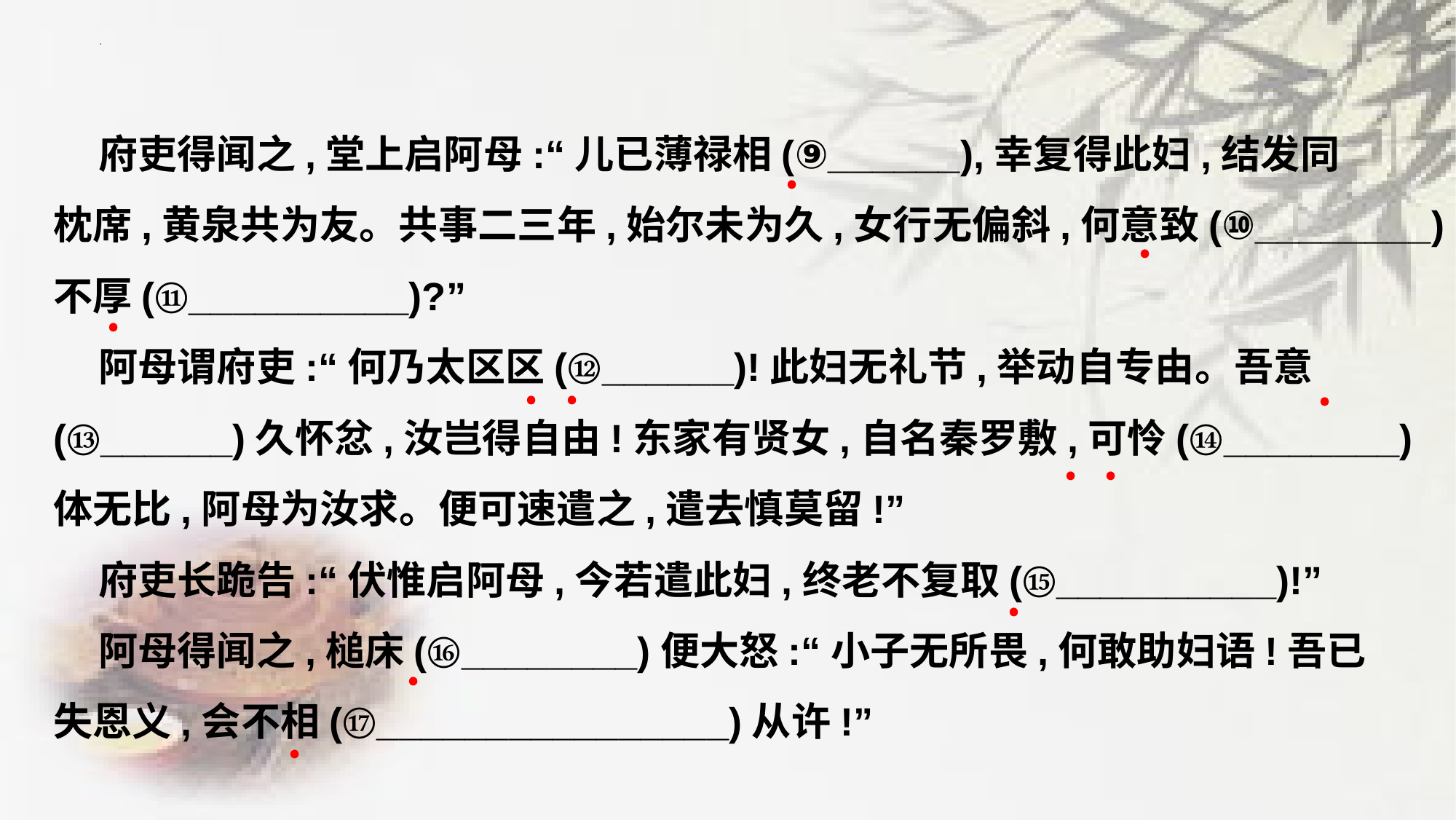

府吏得闻之,堂上启阿母:“儿已薄禄相(⑨______),幸复得此妇,结发同
枕席,黄泉共为友。共事二三年,始尔未为久,女行无偏斜,何意致(⑩________)
不厚(⑪__________)?”
    阿母谓府吏:“何乃太区区(⑫______)!此妇无礼节,举动自专由。吾意
(⑬______)久怀忿,汝岂得自由!东家有贤女,自名秦罗敷,可怜(⑭________)
体无比,阿母为汝求。便可速遣之,遣去慎莫留!”
    府吏长跪告:“伏惟启阿母,今若遣此妇,终老不复取(⑮__________)!”
    阿母得闻之,槌床(⑯________)便大怒:“小子无所畏,何敢助妇语!吾已
失恩义,会不相(⑰________________)从许!”
﹒
﹒
﹒
﹒
﹒
﹒
﹒
﹒
﹒
﹒
﹒